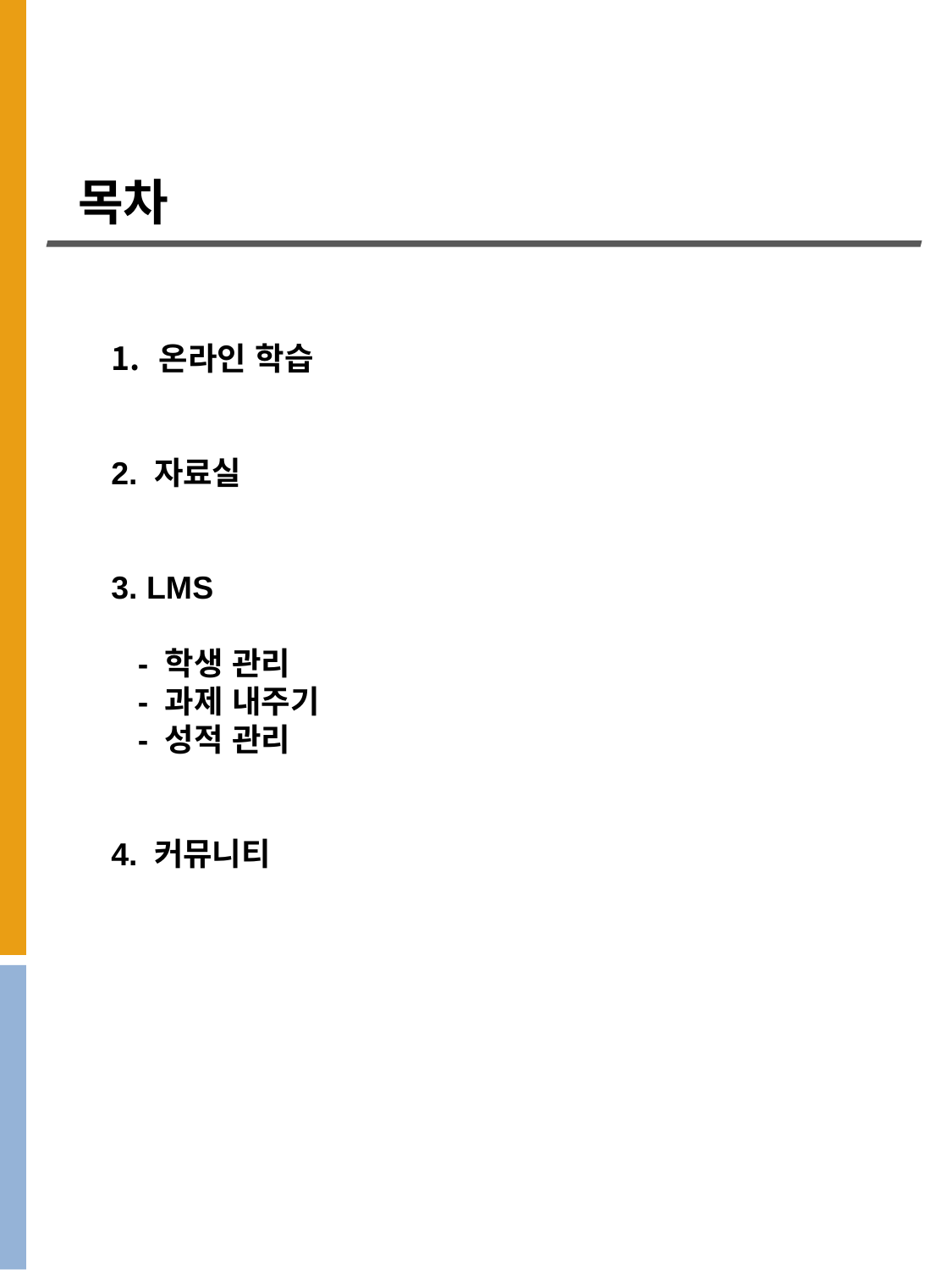

목차

온라인 학습

2. 자료실

3. LMS

   - 학생 관리
   - 과제 내주기
   - 성적 관리

4. 커뮤니티